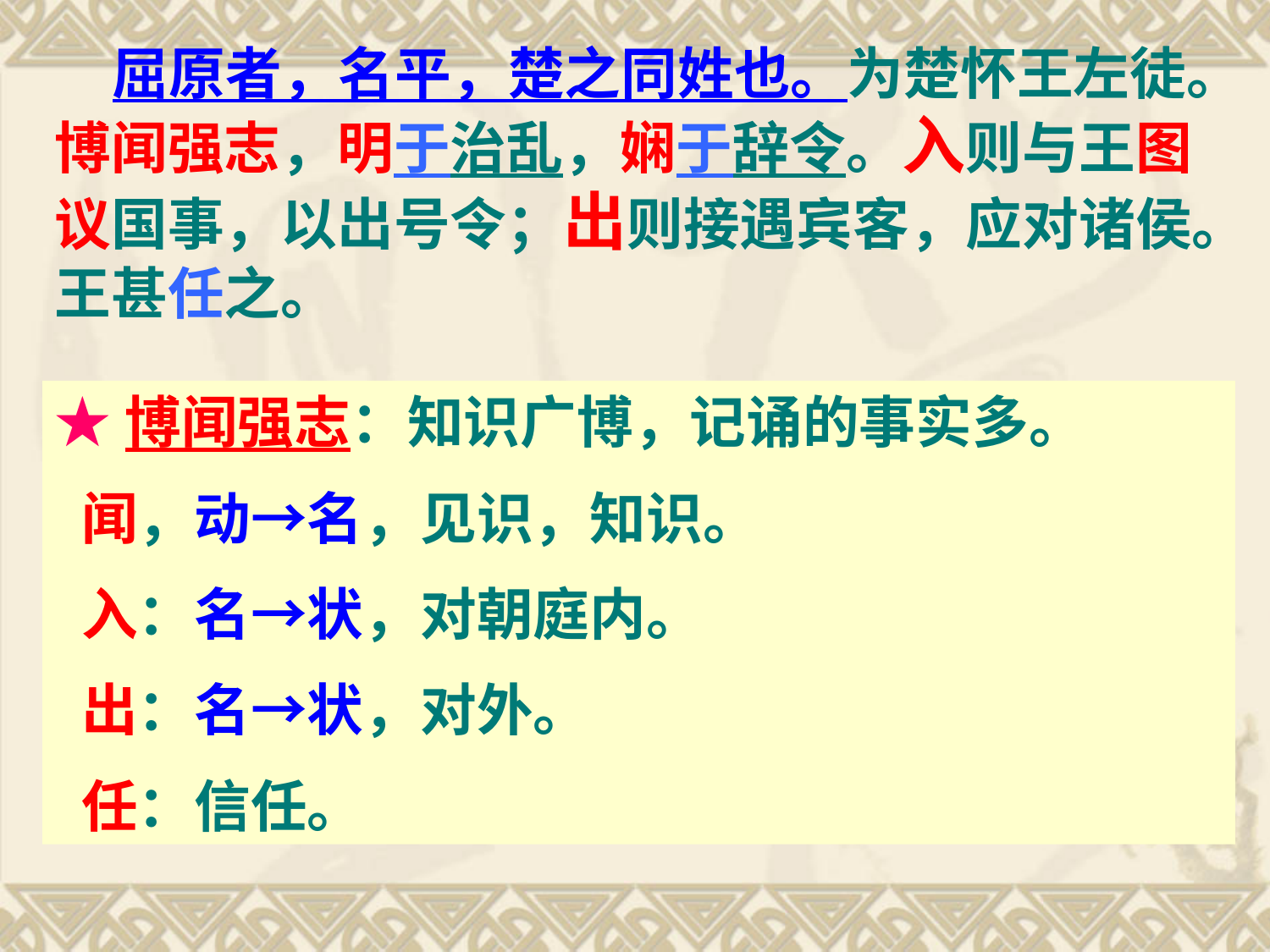

屈原者，名平，楚之同姓也。为楚怀王左徒。博闻强志，明于治乱，娴于辞令。入则与王图议国事，以出号令；出则接遇宾客，应对诸侯。王甚任之。
★博闻强志：知识广博，记诵的事实多。
 闻，动→名，见识，知识。
 入：名→状，对朝庭内。
 出：名→状，对外。
 任：信任。